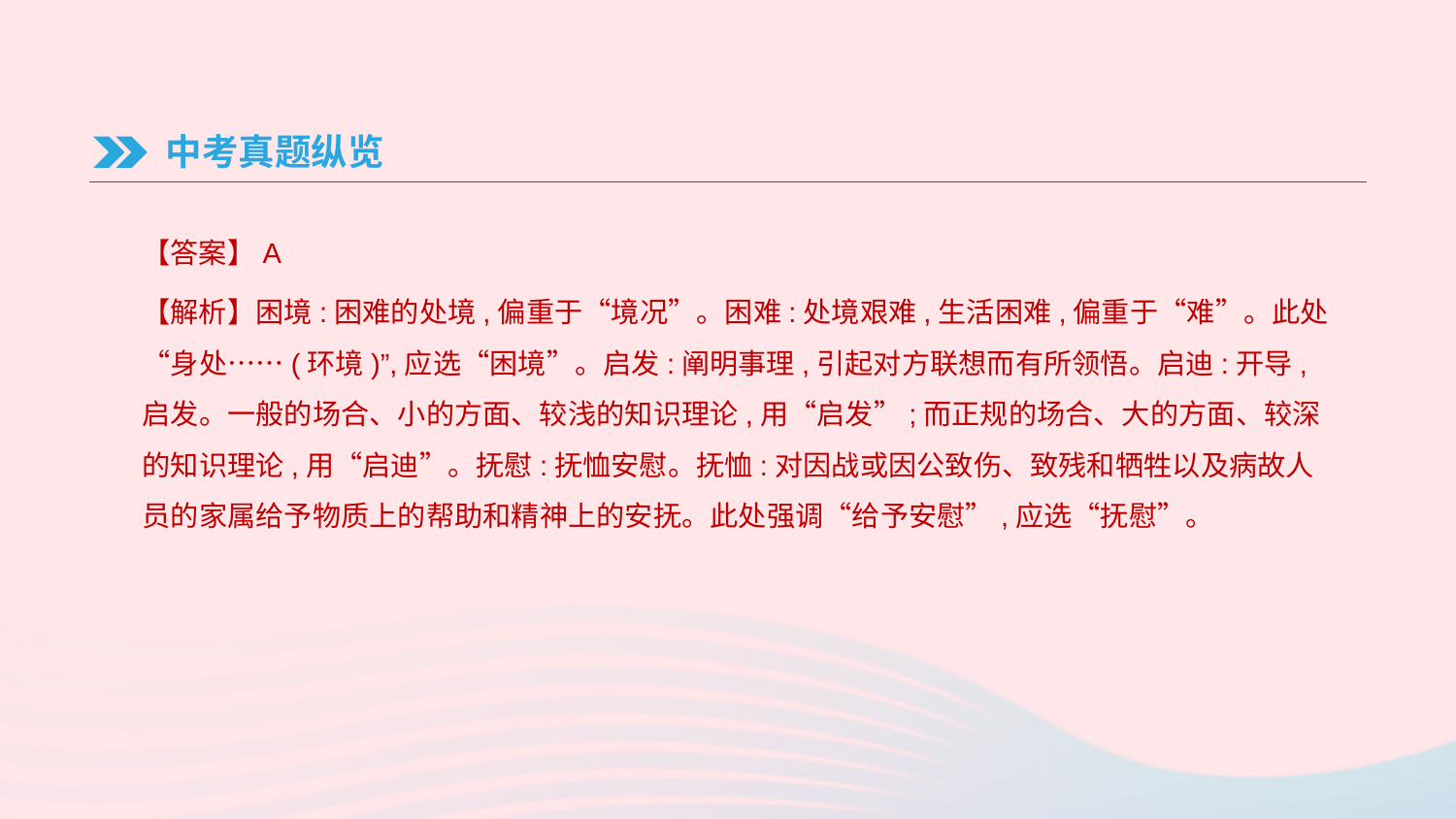

中考真题纵览

【答案】A
【解析】困境:困难的处境,偏重于“境况”。困难:处境艰难,生活困难,偏重于“难”。此处“身处……(环境)”,应选“困境”。启发:阐明事理,引起对方联想而有所领悟。启迪:开导,启发。一般的场合、小的方面、较浅的知识理论,用“启发”;而正规的场合、大的方面、较深的知识理论,用“启迪”。抚慰:抚恤安慰。抚恤:对因战或因公致伤、致残和牺牲以及病故人员的家属给予物质上的帮助和精神上的安抚。此处强调“给予安慰”,应选“抚慰”。